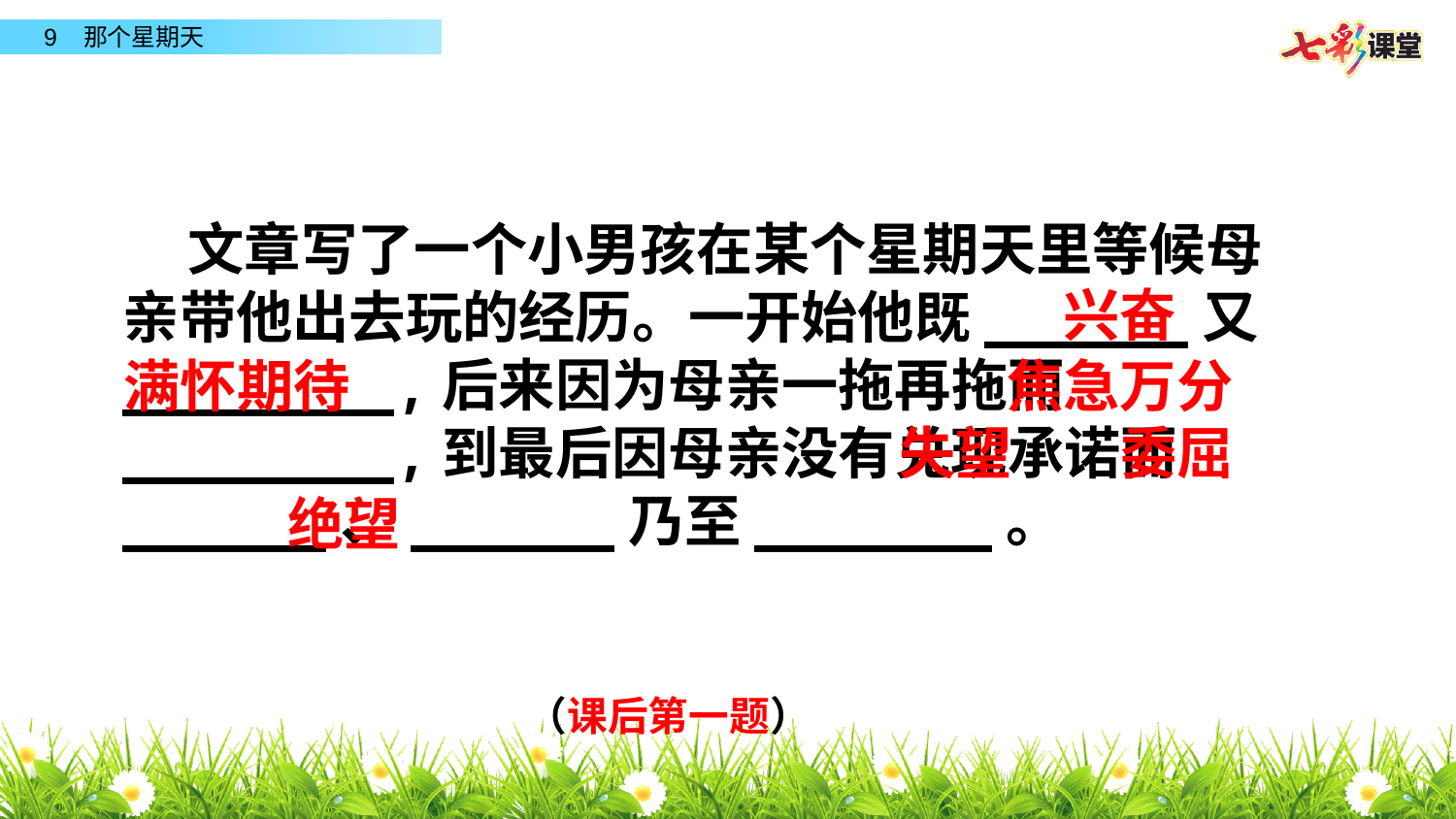

文章写了一个小男孩在某个星期天里等候母亲带他出去玩的经历。一开始他既______又________,后来因为母亲一拖再拖而________,到最后因母亲没有兑现承诺而______、______乃至_______。
兴奋
满怀期待
焦急万分
失望
委屈
绝望
（课后第一题）